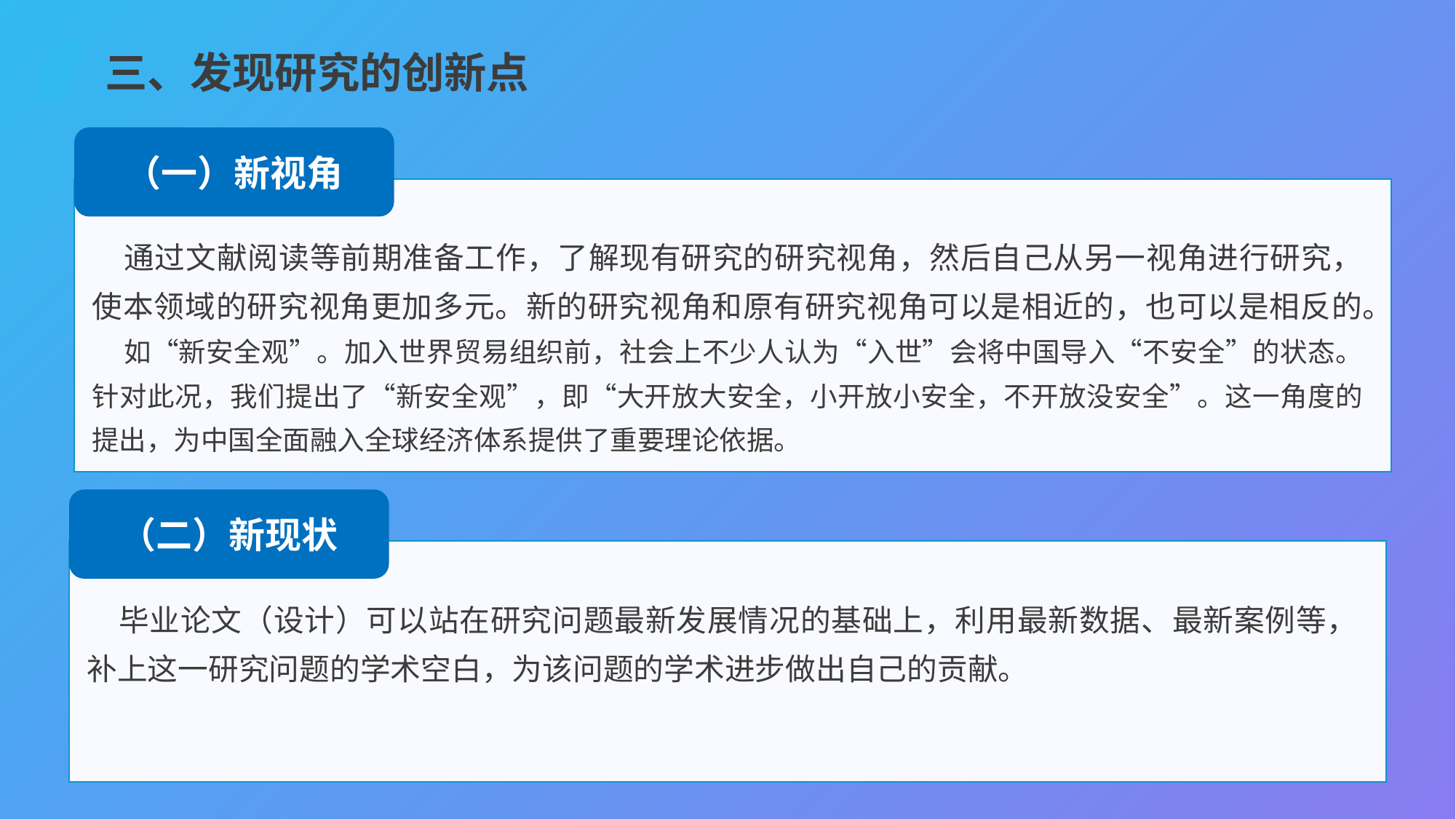

三、发现研究的创新点
（一）新视角

通过文献阅读等前期准备工作，了解现有研究的研究视角，然后自己从另一视角进行研究，使本领域的研究视角更加多元。新的研究视角和原有研究视角可以是相近的，也可以是相反的。
如“新安全观”。加入世界贸易组织前，社会上不少人认为“入世”会将中国导入“不安全”的状态。针对此况，我们提出了“新安全观”，即“大开放大安全，小开放小安全，不开放没安全”。这一角度的提出，为中国全面融入全球经济体系提供了重要理论依据。
（二）新现状

毕业论文（设计）可以站在研究问题最新发展情况的基础上，利用最新数据、最新案例等，补上这一研究问题的学术空白，为该问题的学术进步做出自己的贡献。